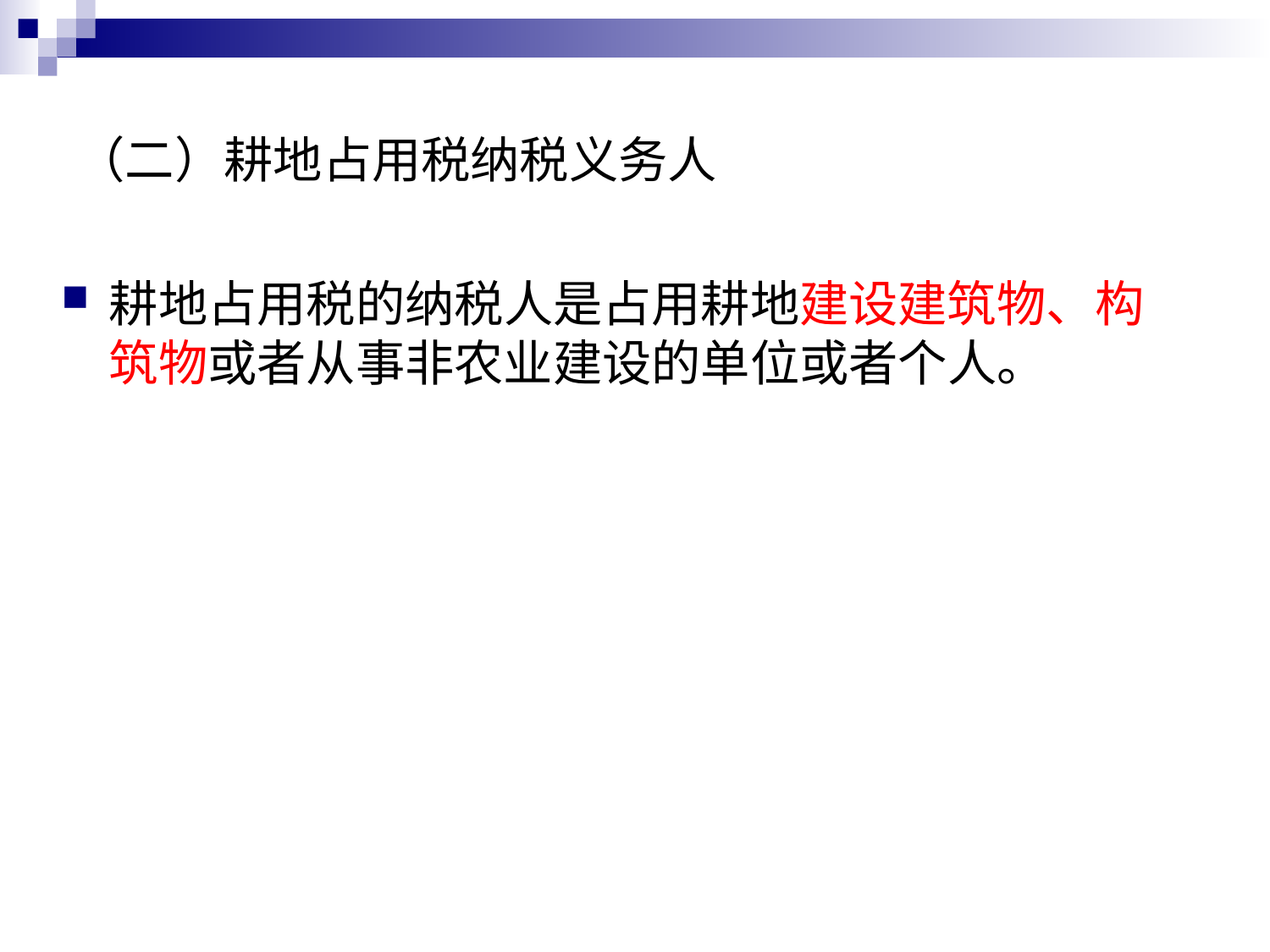

# （二）耕地占用税纳税义务人
耕地占用税的纳税人是占用耕地建设建筑物、构筑物或者从事非农业建设的单位或者个人。